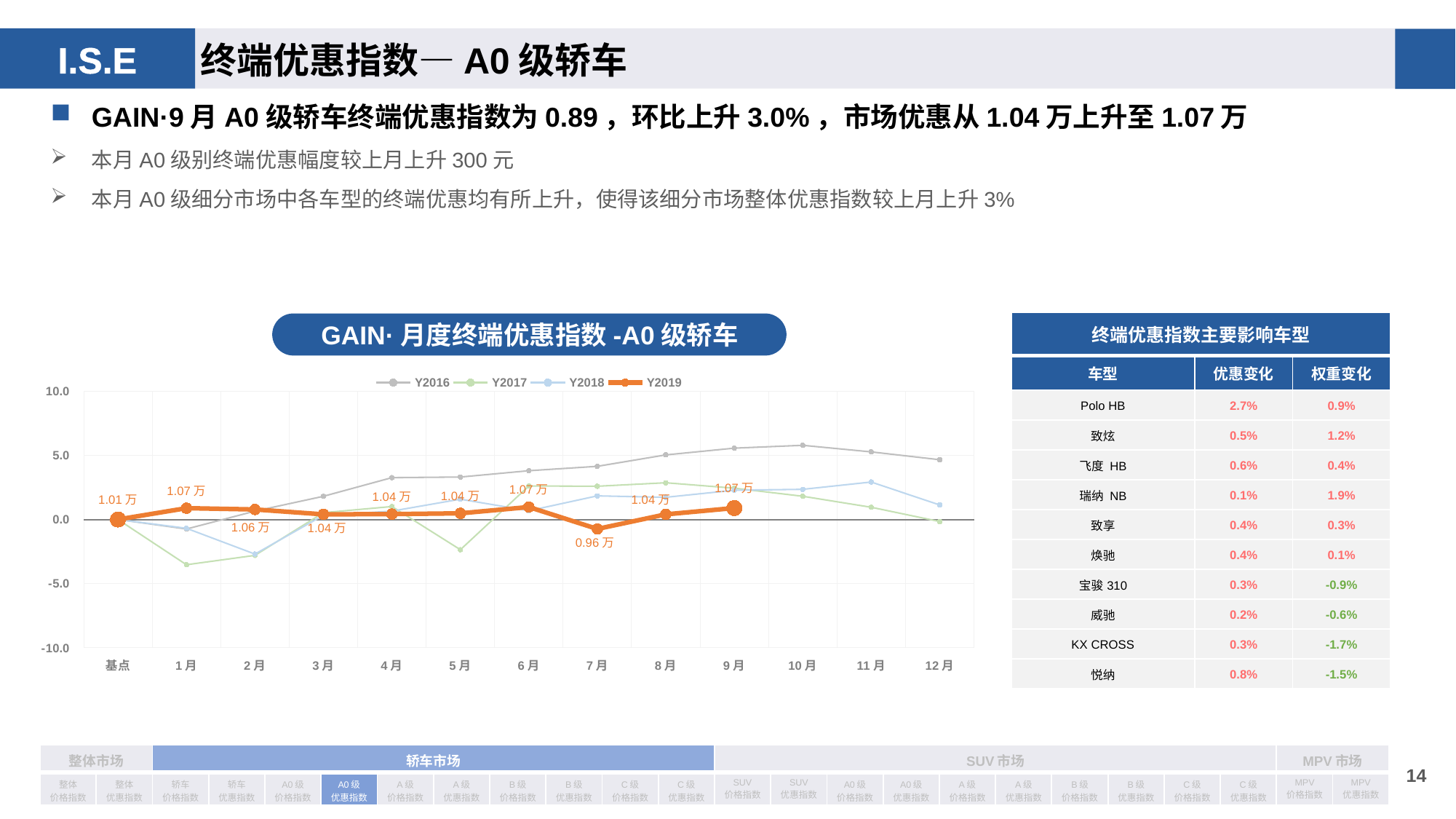

终端优惠指数—A0级轿车
GAIN·9月A0级轿车终端优惠指数为0.89，环比上升3.0%，市场优惠从1.04万上升至1.07万
本月A0级别终端优惠幅度较上月上升300元
本月A0级细分市场中各车型的终端优惠均有所上升，使得该细分市场整体优惠指数较上月上升3%
| 终端优惠指数主要影响车型 |  |  |
| --- | --- | --- |
| 车型 | 优惠变化 | 权重变化 |
| Polo HB | 2.7% | 0.9% |
| 致炫 | 0.5% | 1.2% |
| 飞度 HB | 0.6% | 0.4% |
| 瑞纳 NB | 0.1% | 1.9% |
| 致享 | 0.4% | 0.3% |
| 焕驰 | 0.4% | 0.1% |
| 宝骏310 | 0.3% | -0.9% |
| 威驰 | 0.2% | -0.6% |
| KX CROSS | 0.3% | -1.7% |
| 悦纳 | 0.8% | -1.5% |
GAIN·月度终端优惠指数-A0级轿车

### Chart

| Category | Y2016 | Y2017 | Y2018 | Y2019 |
|---|---|---|---|---|
| 基点 | 0.0 | 0.0 | 0.0 | 0.0 |
| 1月 | -0.7486961897875597 | -3.53 | -0.69 | 0.88 |
| 2月 | 0.6511267187662093 | -2.8 | -2.7 | 0.78 |
| 3月 | 1.8067533718396998 | 0.53 | 0.32 | 0.4 |
| 4月 | 3.258634061901499 | 1.01 | 0.65 | 0.42 |
| 5月 | 3.3069053843699256 | -2.36 | 1.58 | 0.48 |
| 6月 | 3.7998273125980613 | 2.61 | 0.68 | 0.97 |
| 7月 | 4.142263733469687 | 2.59 | 1.84 | -0.74 |
| 8月 | 5.033008385039092 | 2.86 | 1.73 | 0.4 |
| 9月 | 5.559472579715271 | 2.44 | 2.28 | 0.89 |
| 10月 | 5.780996256657996 | 1.81 | 2.35 | None |
| 11月 | 5.267918837158394 | 0.95 | 2.92 | None |
| 12月 | 4.656074982646045 | -0.16 | 1.13 | None |
| 整体市场 |  | 轿车市场 |  |  |  |  |  |  |  |  |  | SUV市场 |  |  |  |  |  |  |  |  |  | MPV市场 |  |
| --- | --- | --- | --- | --- | --- | --- | --- | --- | --- | --- | --- | --- | --- | --- | --- | --- | --- | --- | --- | --- | --- | --- | --- |
| 整体 价格指数 | 整体 优惠指数 | 轿车 价格指数 | 轿车 优惠指数 | A0级 价格指数 | A0级 优惠指数 | A级 价格指数 | A级 优惠指数 | B级 价格指数 | B级 优惠指数 | C级 价格指数 | C级 优惠指数 | SUV 价格指数 | SUV 优惠指数 | A0级 价格指数 | A0级 优惠指数 | A级 价格指数 | A级 优惠指数 | B级 价格指数 | B级 优惠指数 | C级 价格指数 | C级 优惠指数 | MPV 价格指数 | MPV 优惠指数 |
14